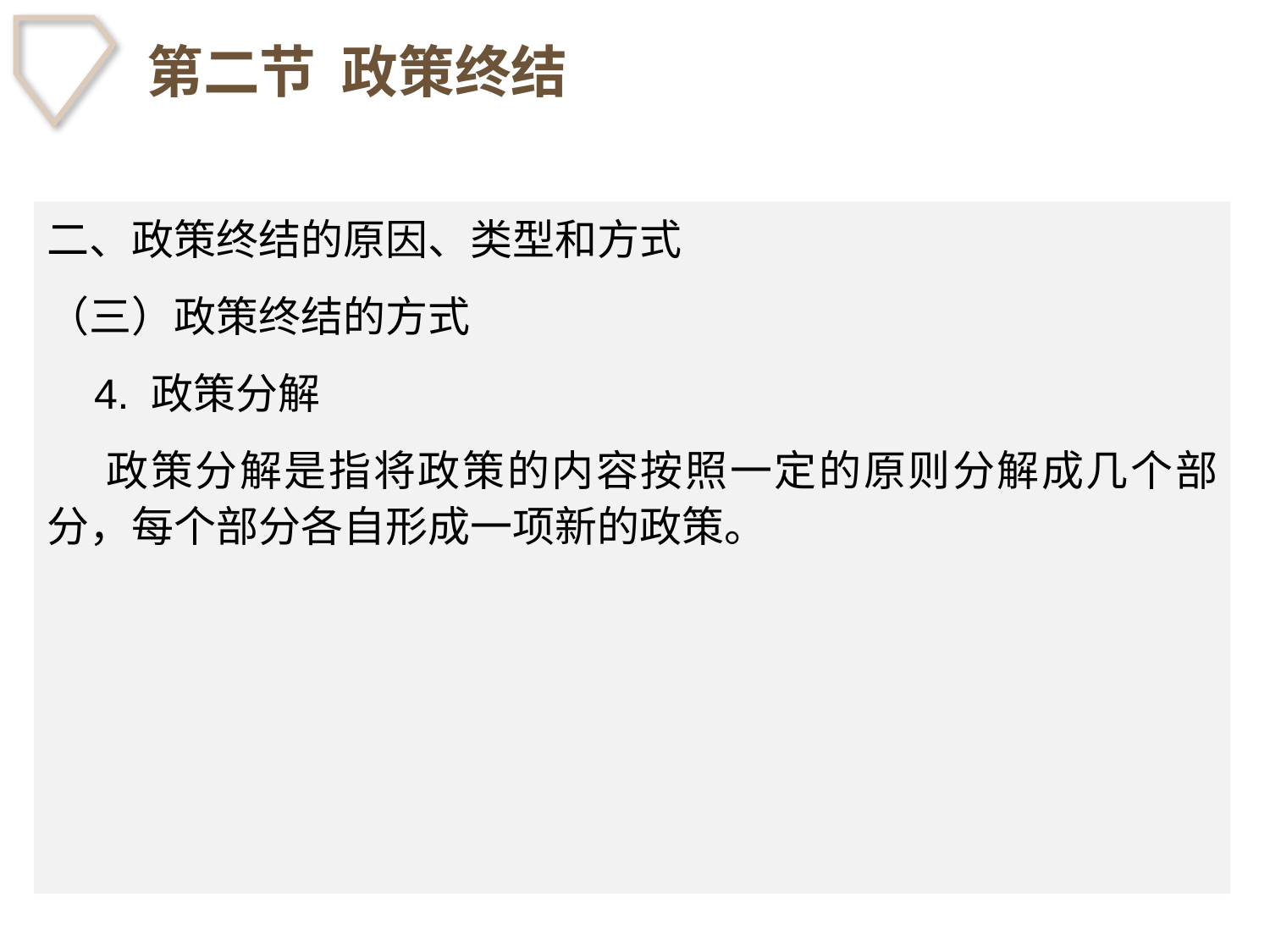

# 第二节  政策终结
二、政策终结的原因、类型和方式
（三）政策终结的方式
    4. 政策分解
    政策分解是指将政策的内容按照一定的原则分解成几个部分，每个部分各自形成一项新的政策。